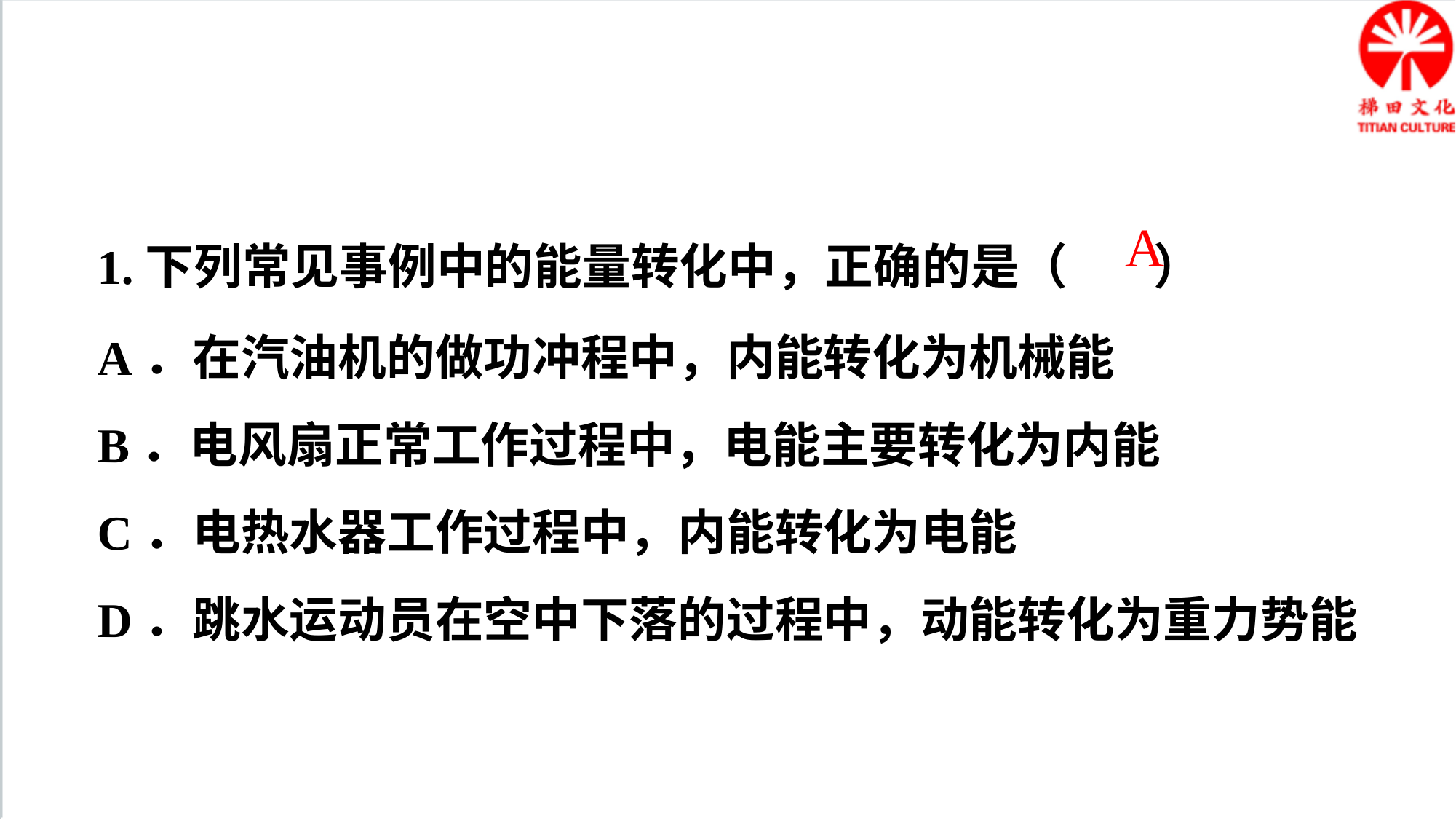

1.下列常见事例中的能量转化中，正确的是（       ）
A．在汽油机的做功冲程中，内能转化为机械能
B．电风扇正常工作过程中，电能主要转化为内能
C．电热水器工作过程中，内能转化为电能
D．跳水运动员在空中下落的过程中，动能转化为重力势能
A